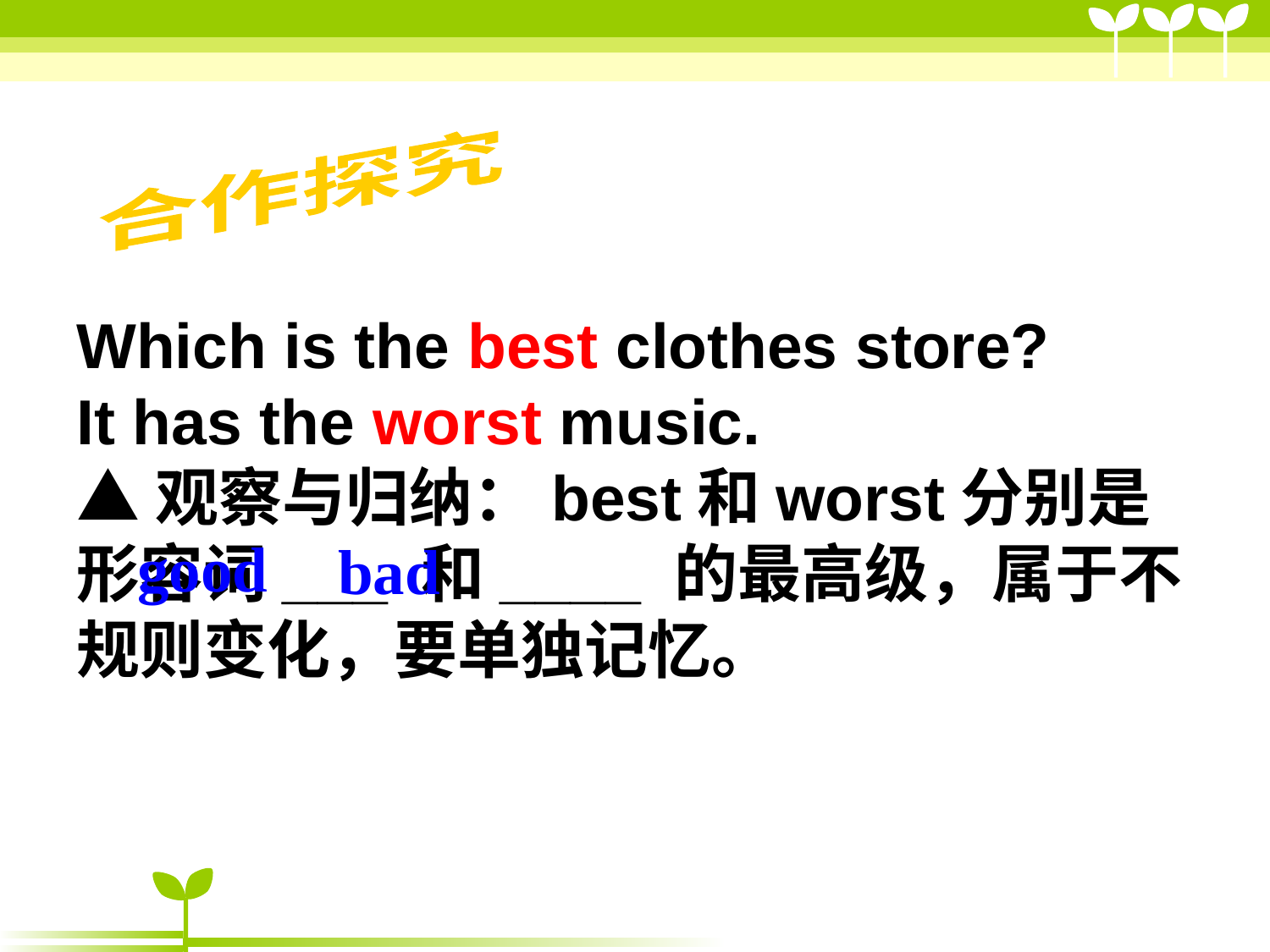

合作探究
Which is the best clothes store?
It has the worst music.
▲观察与归纳：best和worst分别是形容词___ 和____ 的最高级，属于不规则变化，要单独记忆。
good
bad